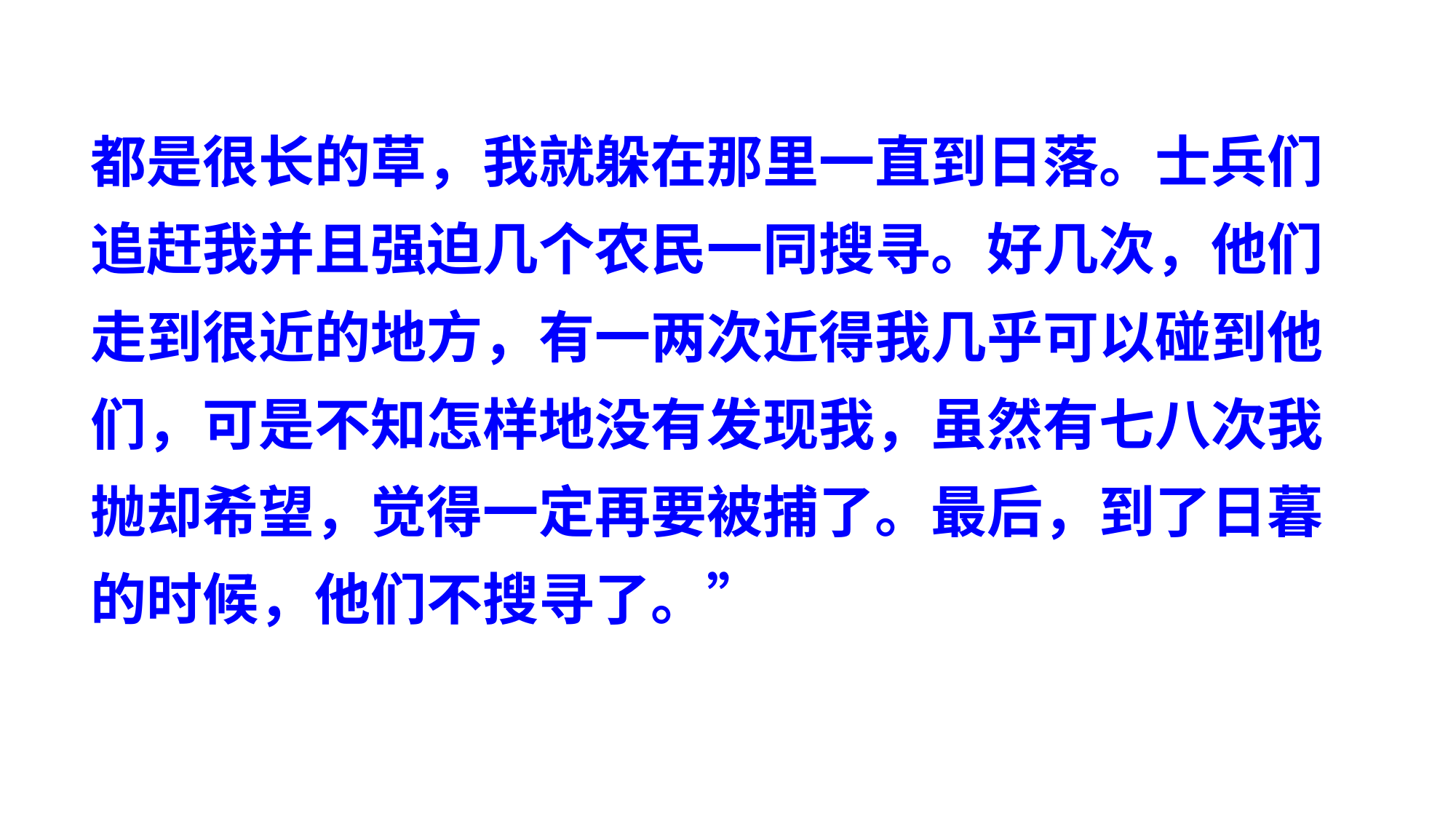

都是很长的草，我就躲在那里一直到日落。士兵们追赶我并且强迫几个农民一同搜寻。好几次，他们走到很近的地方，有一两次近得我几乎可以碰到他们，可是不知怎样地没有发现我，虽然有七八次我抛却希望，觉得一定再要被捕了。最后，到了日暮的时候，他们不搜寻了。”